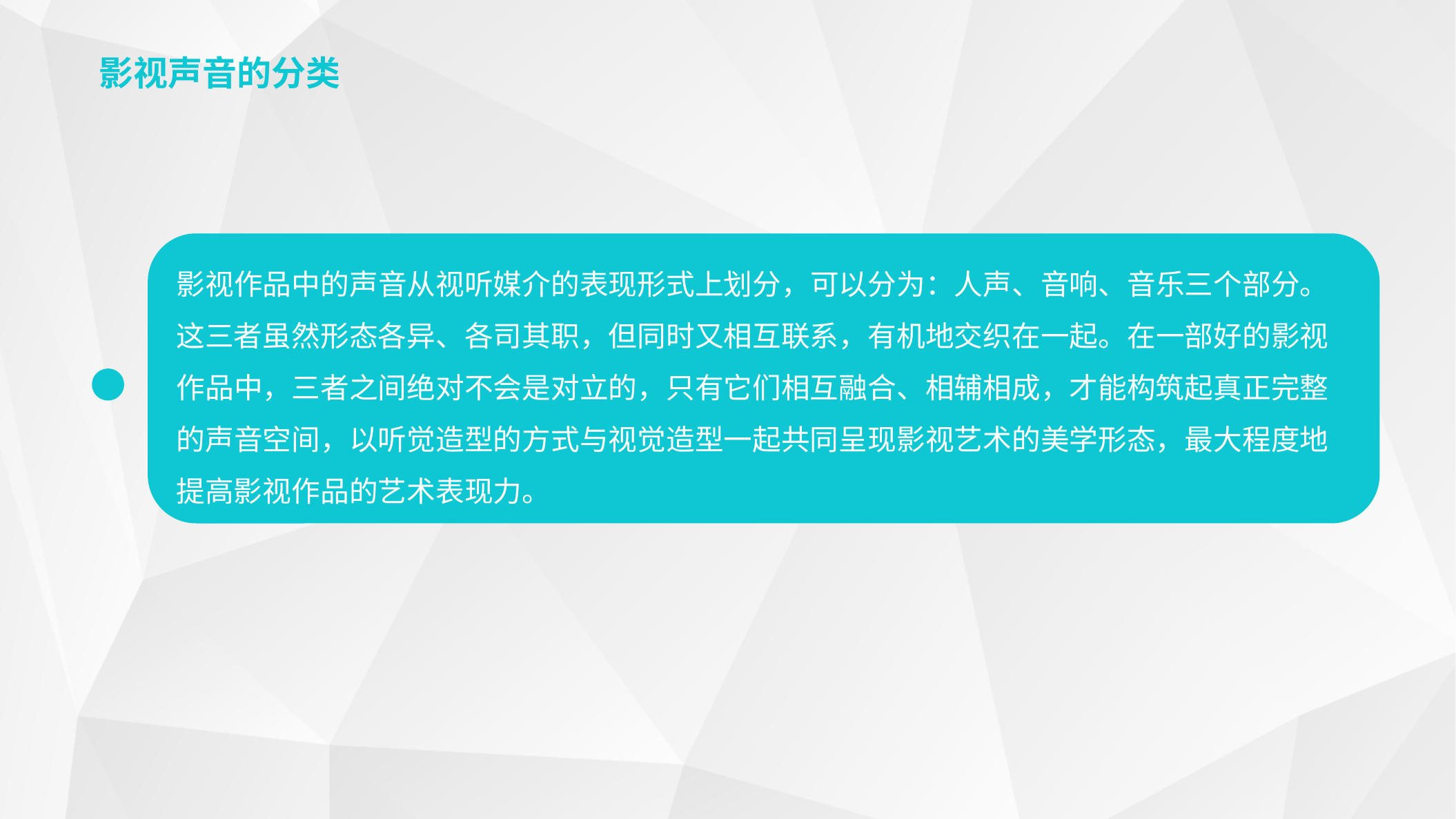

影视声音的分类
影视作品中的声音从视听媒介的表现形式上划分，可以分为：人声、音响、音乐三个部分。这三者虽然形态各异、各司其职，但同时又相互联系，有机地交织在一起。在一部好的影视作品中，三者之间绝对不会是对立的，只有它们相互融合、相辅相成，才能构筑起真正完整的声音空间，以听觉造型的方式与视觉造型一起共同呈现影视艺术的美学形态，最大程度地提高影视作品的艺术表现力。